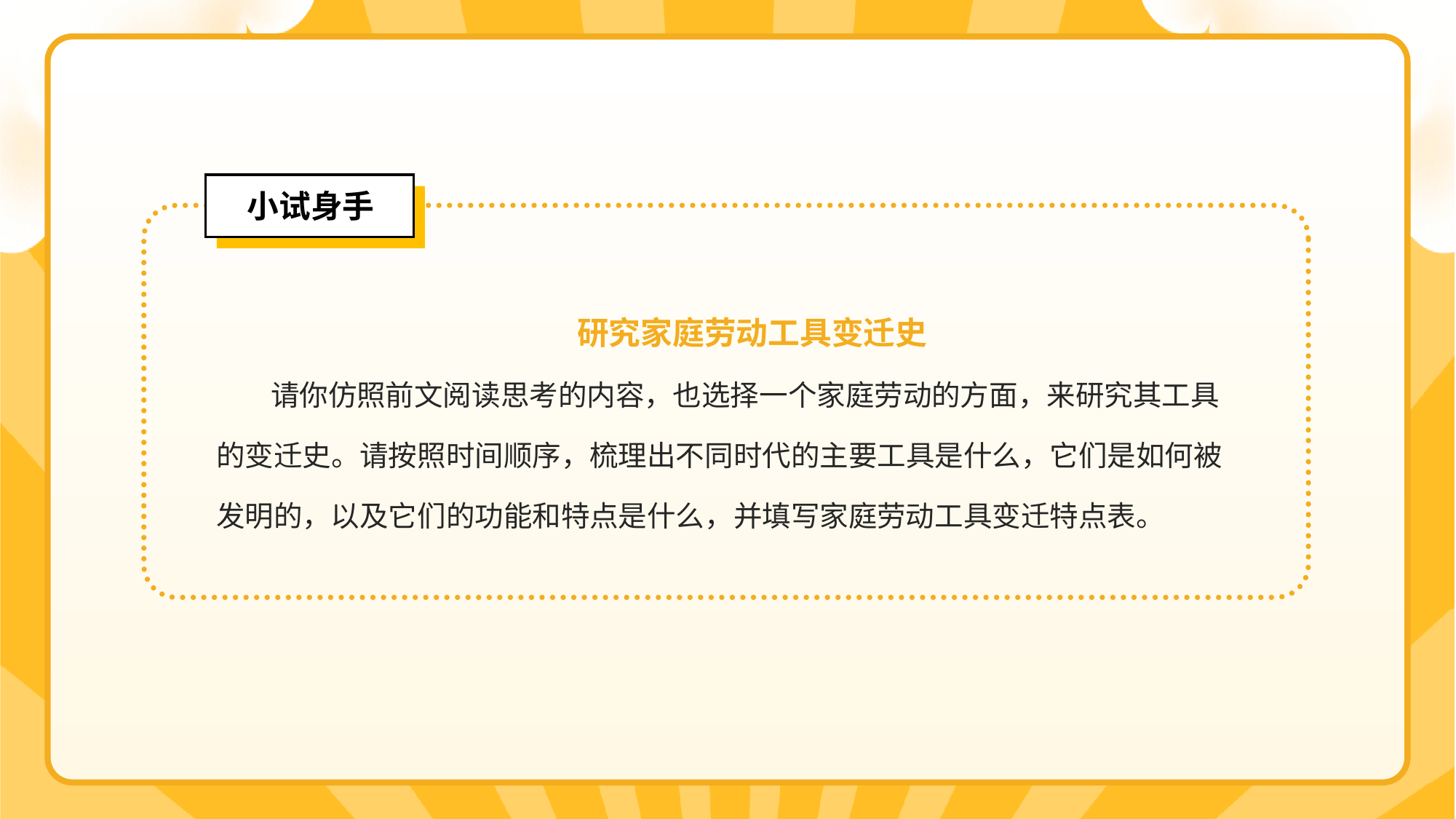

小试身手

研究家庭劳动工具变迁史
请你仿照前文阅读思考的内容，也选择一个家庭劳动的方面，来研究其工具的变迁史。请按照时间顺序，梳理出不同时代的主要工具是什么，它们是如何被发明的，以及它们的功能和特点是什么，并填写家庭劳动工具变迁特点表。